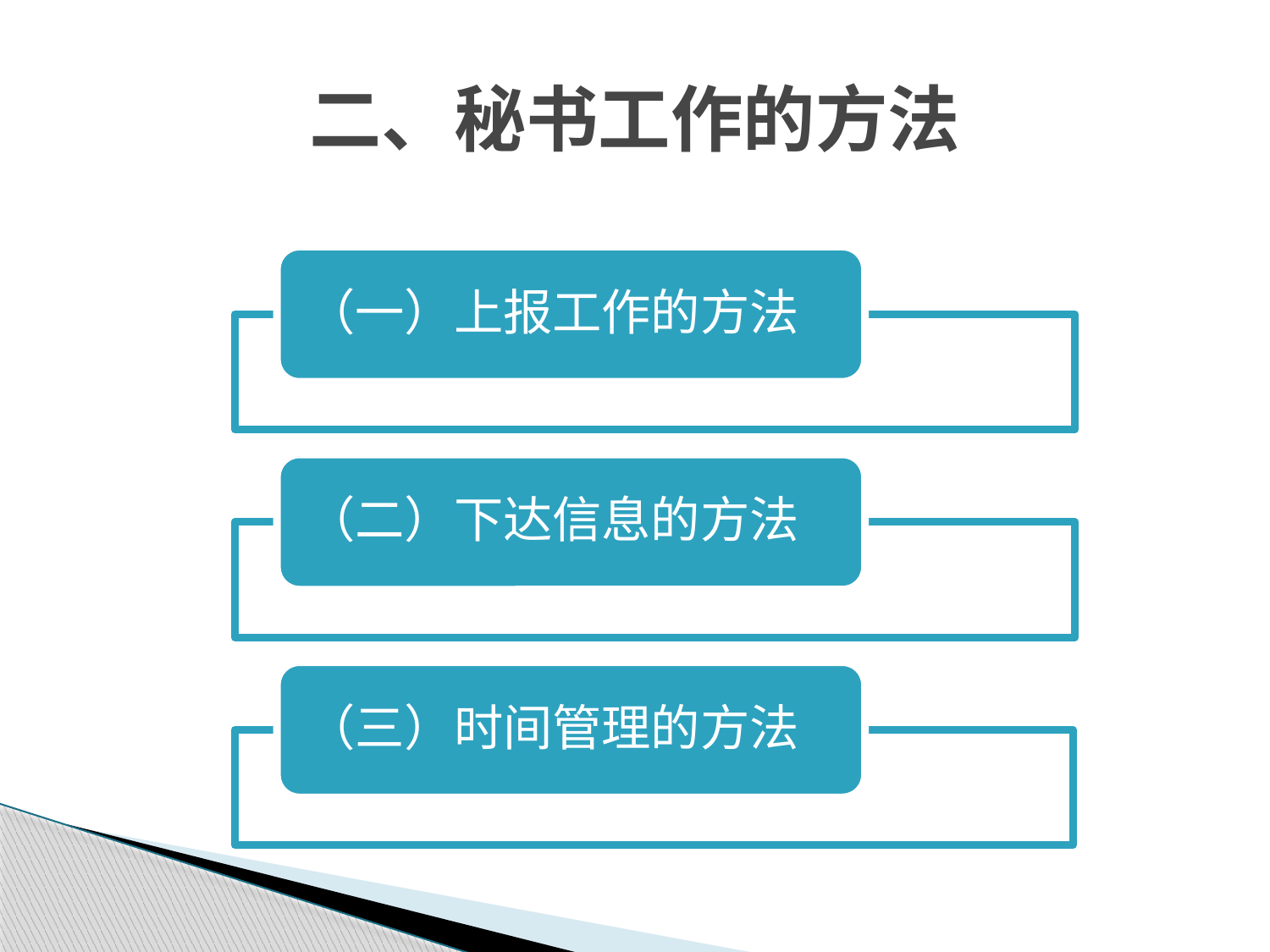

# 二、秘书工作的方法
（一）上报工作的方法
（二）下达信息的方法
（三）时间管理的方法